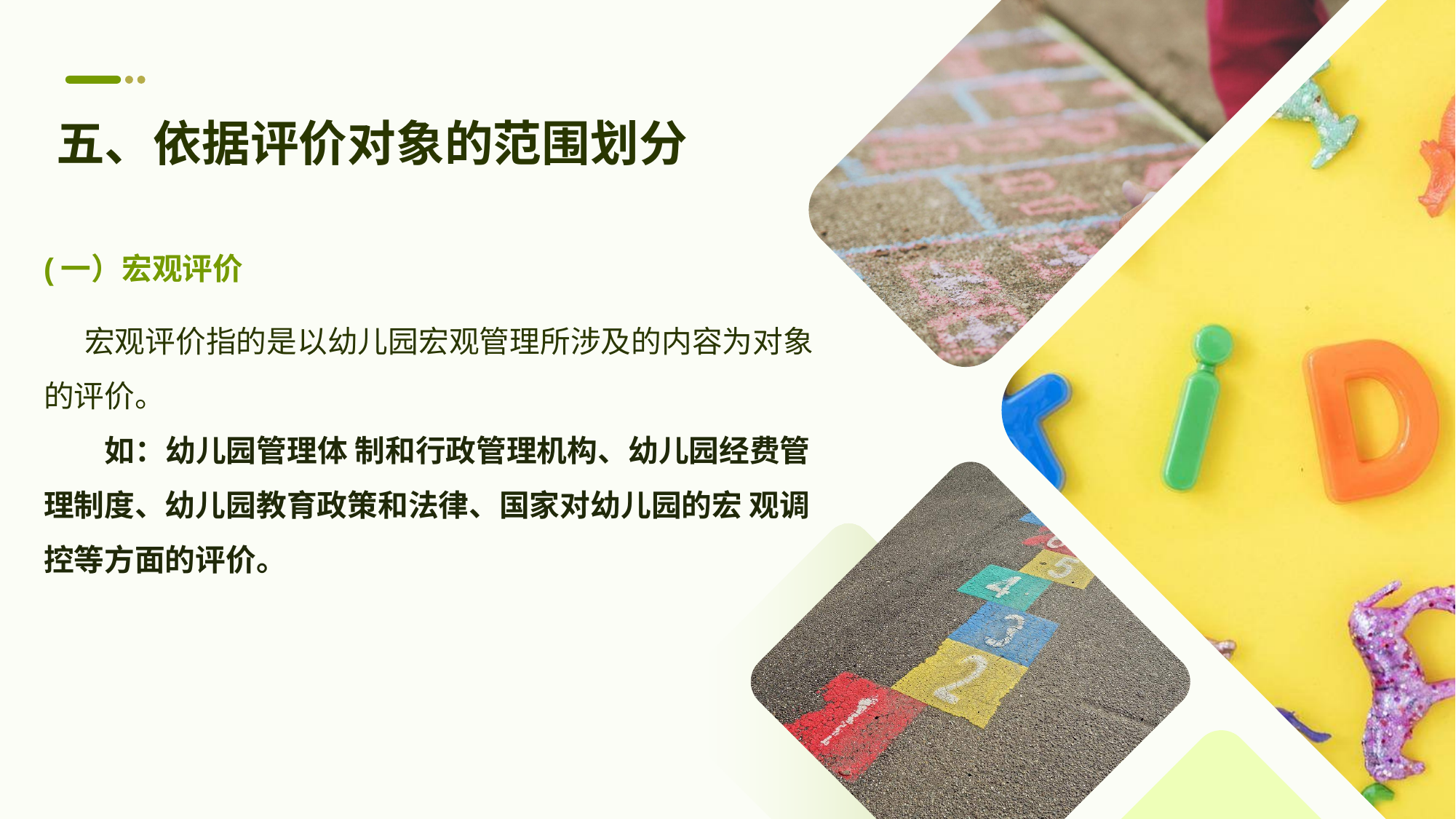

五、依据评价对象的范围划分

(一）宏观评价
    宏观评价指的是以幼儿园宏观管理所涉及的内容为对象的评价。
        如：幼儿园管理体 制和行政管理机构、幼儿园经费管理制度、幼儿园教育政策和法律、国家对幼儿园的宏 观调控等方面的评价。